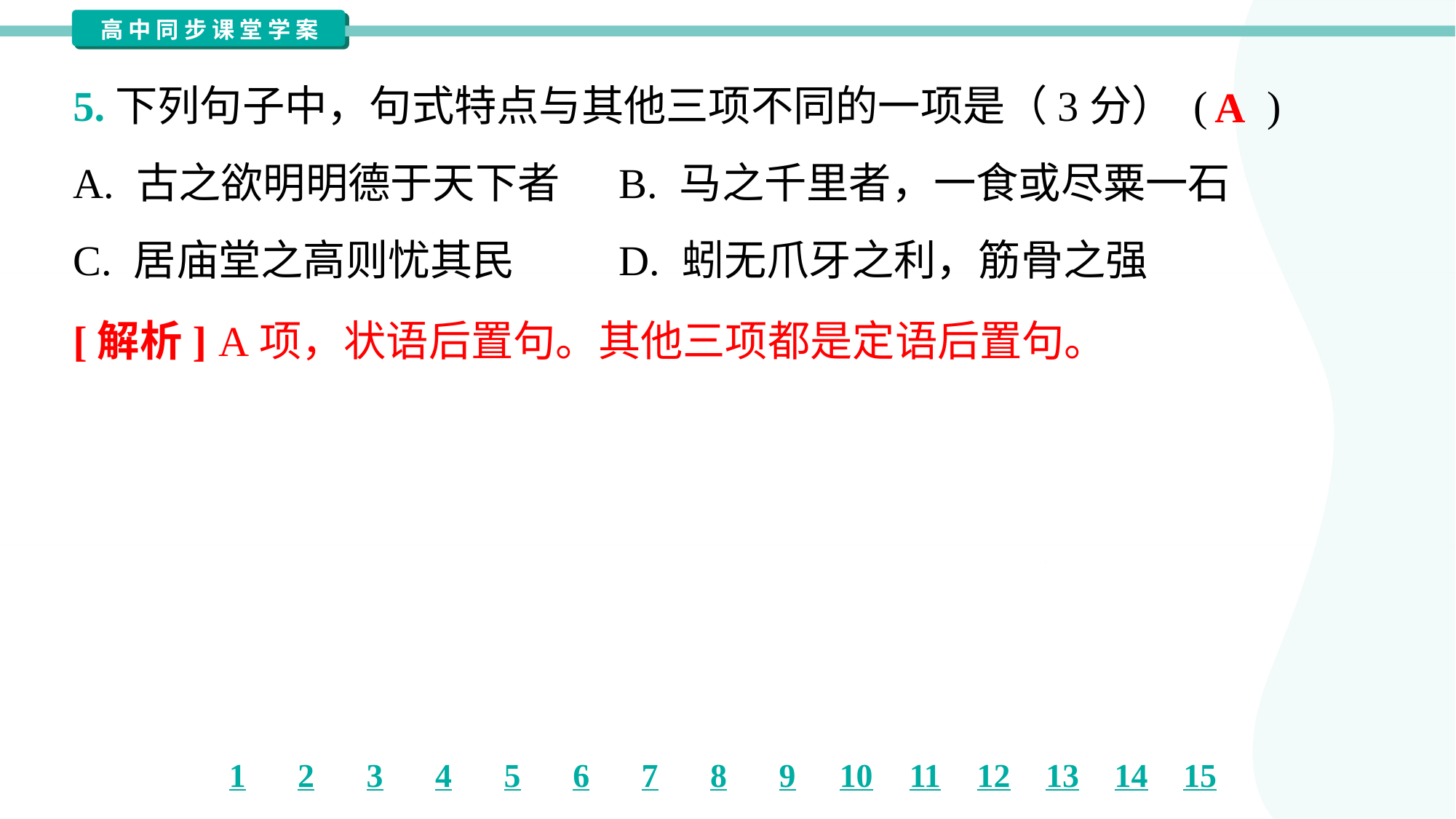

5.下列句子中，句式特点与其他三项不同的一项是（3分） (     )
A
A. 古之欲明明德于天下者	B. 马之千里者，一食或尽粟一石
C. 居庙堂之高则忧其民	D. 蚓无爪牙之利，筋骨之强
[解析] A项，状语后置句。其他三项都是定语后置句。